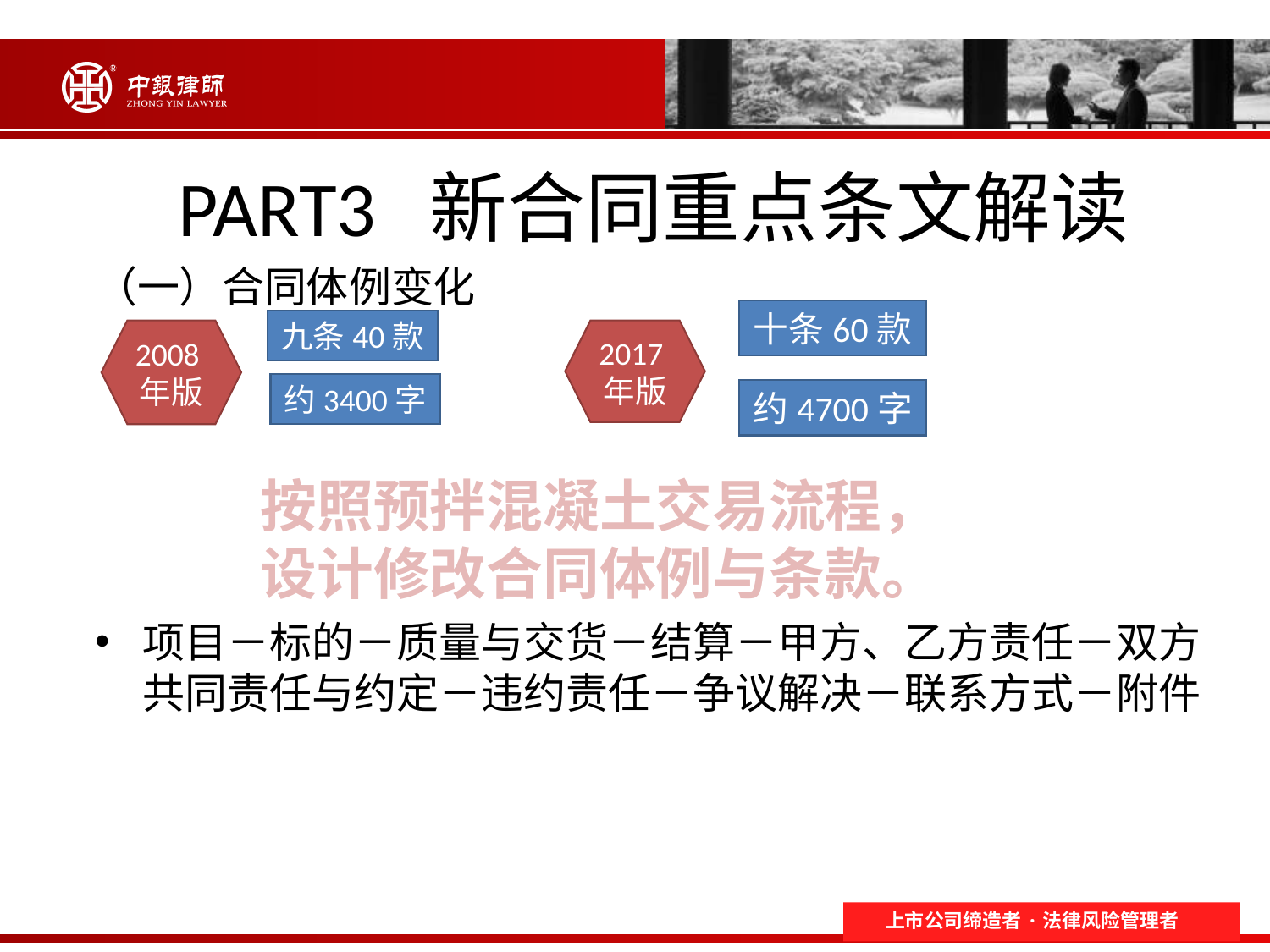

# PART3  新合同重点条文解读
（一）合同体例变化

项目－标的－质量与交货－结算－甲方、乙方责任－双方共同责任与约定－违约责任－争议解决－联系方式－附件

十条60款
九条40款
2008年版
2017年版
约3400字
约4700字
按照预拌混凝土交易流程，
设计修改合同体例与条款。